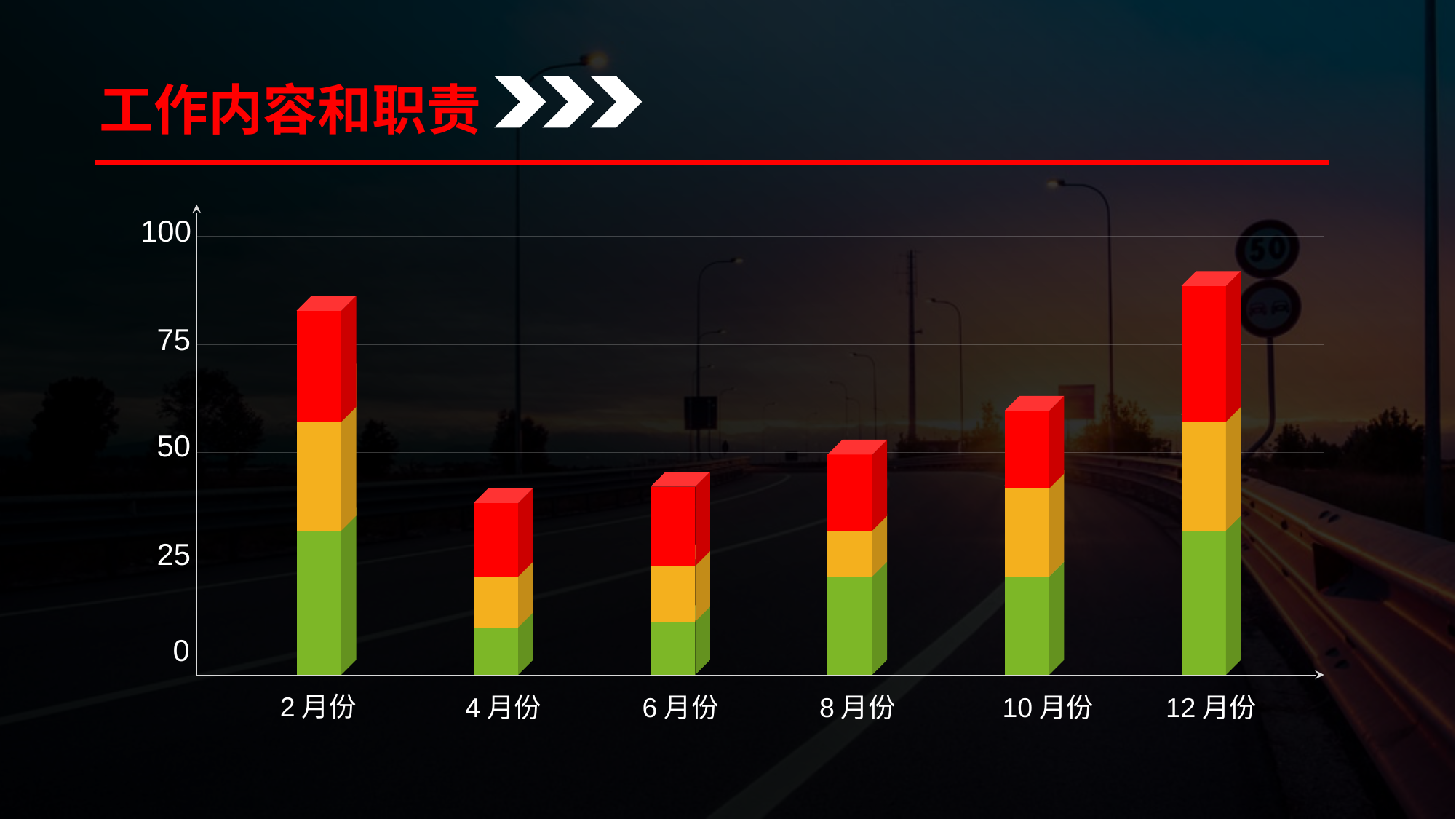

工作内容和职责

 100
 75
 50
 25
 0

2月份
4月份
6月份
8月份
10月份
12月份